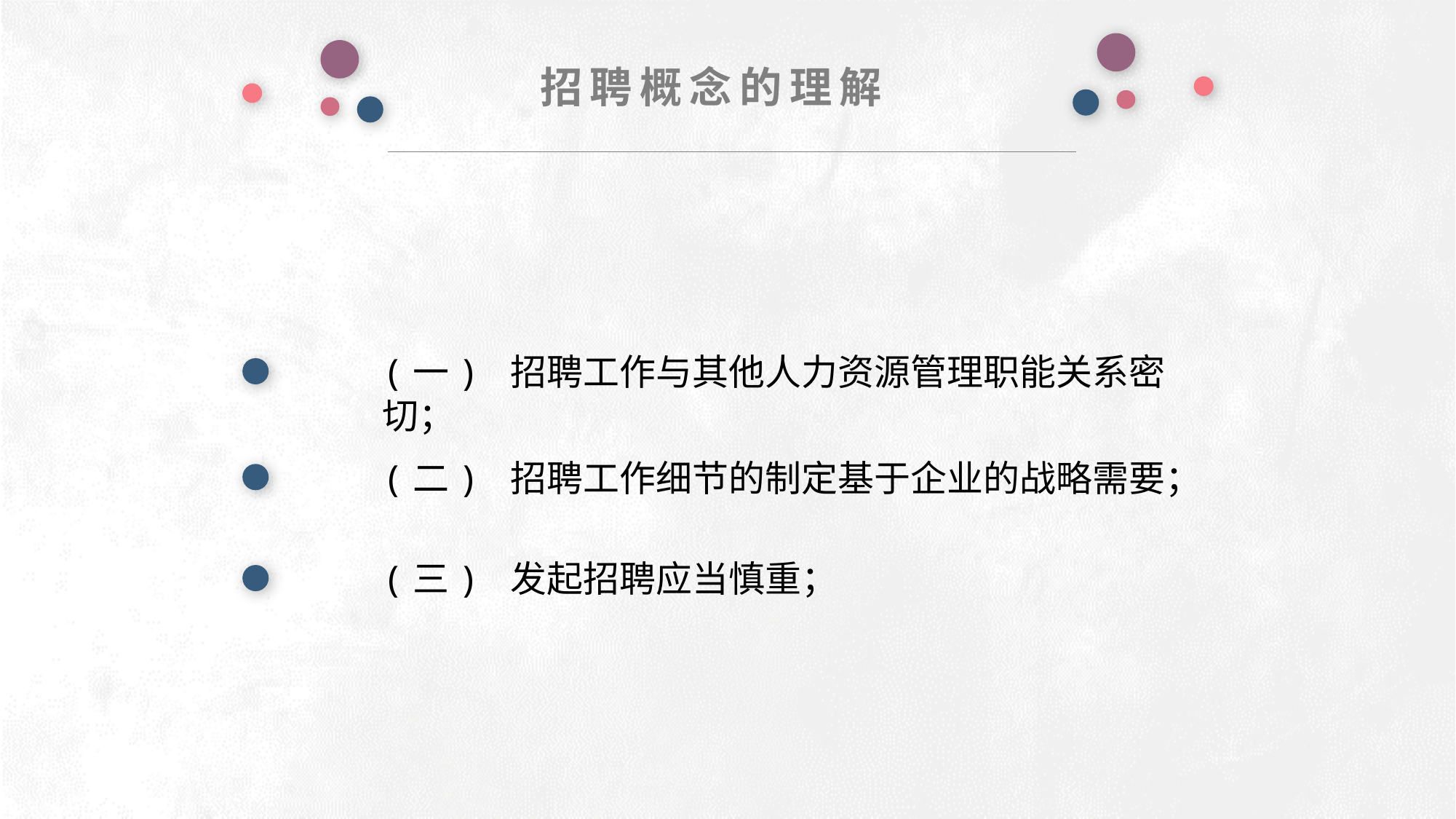

招聘概念的理解

(一) 招聘工作与其他人力资源管理职能关系密切；

(二) 招聘工作细节的制定基于企业的战略需要；

(三) 发起招聘应当慎重；